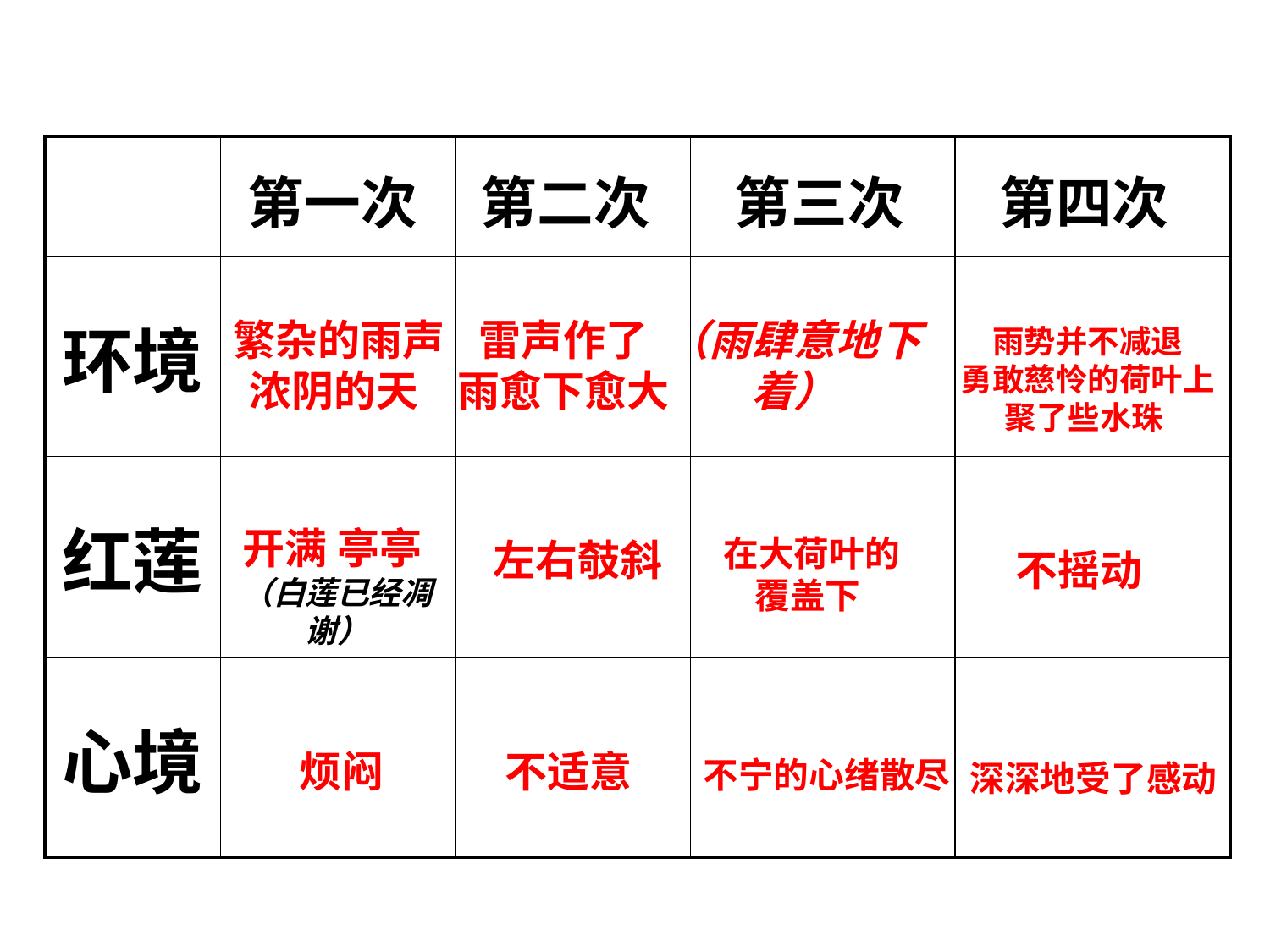

|  |  |  |  |  |
| --- | --- | --- | --- | --- |
| 环境 |  |  |  |  |
| 红莲 |  |  |  |  |
| 心境 |  |  |  |  |
第一次
第二次
第三次
第四次
繁杂的雨声
浓阴的天
雷声作了
雨愈下愈大
（雨肆意地下着）
雨势并不减退
勇敢慈怜的荷叶上
聚了些水珠
开满 亭亭
（白莲已经凋谢）
在大荷叶的
覆盖下
左右攲斜
不摇动
烦闷
不适意
不宁的心绪散尽
深深地受了感动